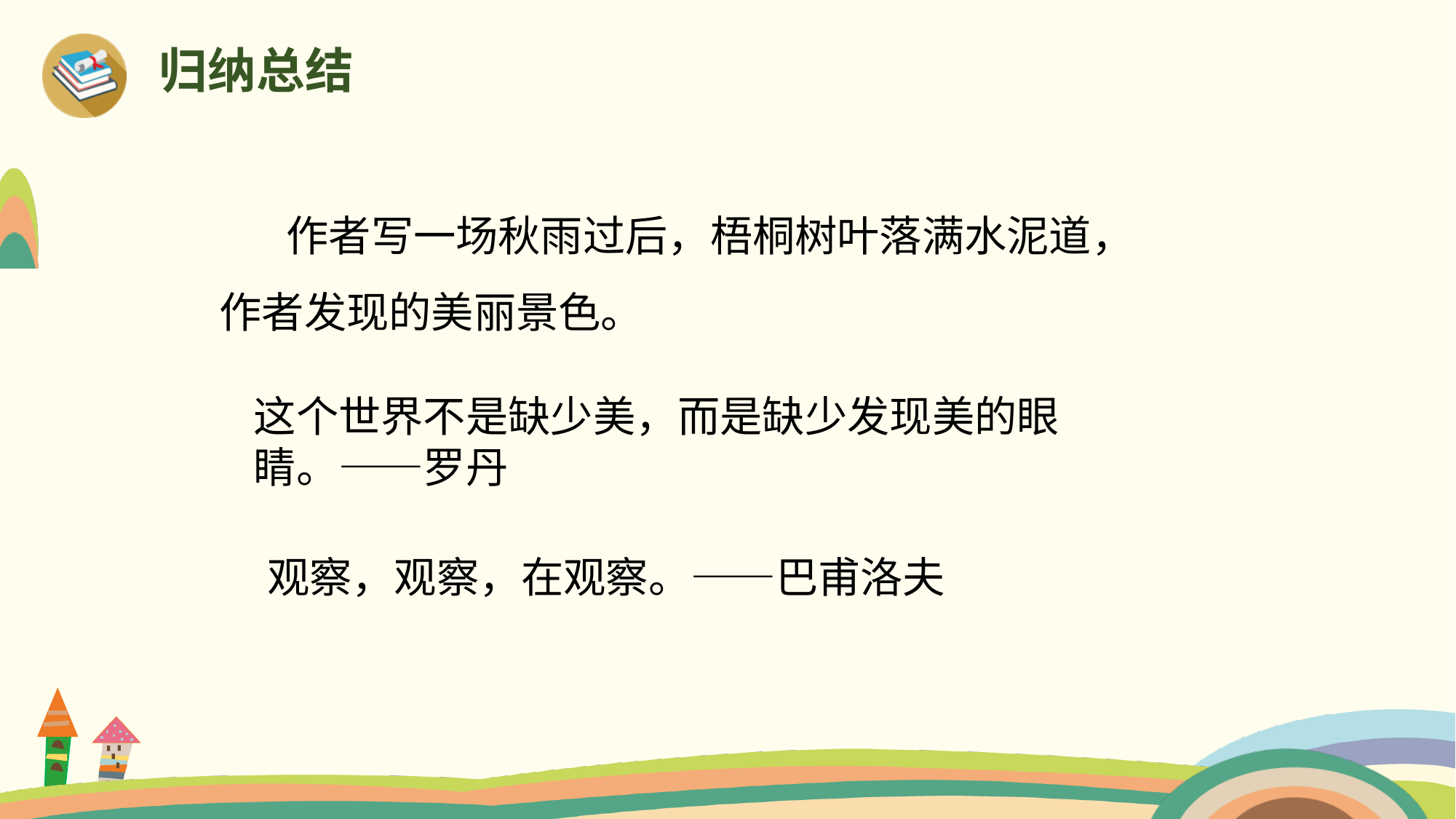

归纳总结
      作者写一场秋雨过后，梧桐树叶落满水泥道，作者发现的美丽景色。
这个世界不是缺少美，而是缺少发现美的眼睛。——罗丹
观察，观察，在观察。——巴甫洛夫